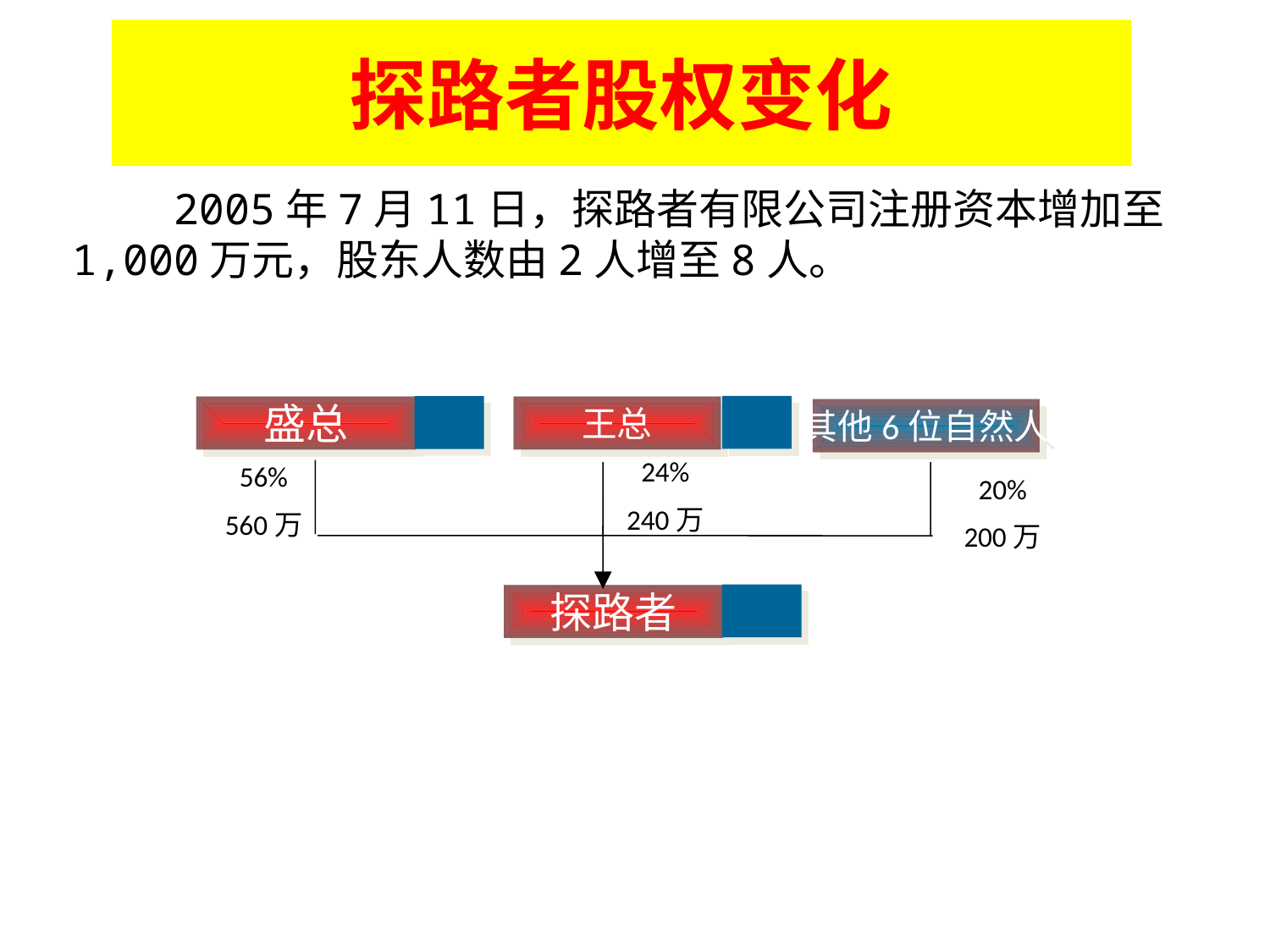

探路者股权变化
    2005年7月11日，探路者有限公司注册资本增加至1,000万元，股东人数由2人增至8人。

盛总
王总
24%
240万
56%
560万

探路者
其他6位自然人

20%
200万